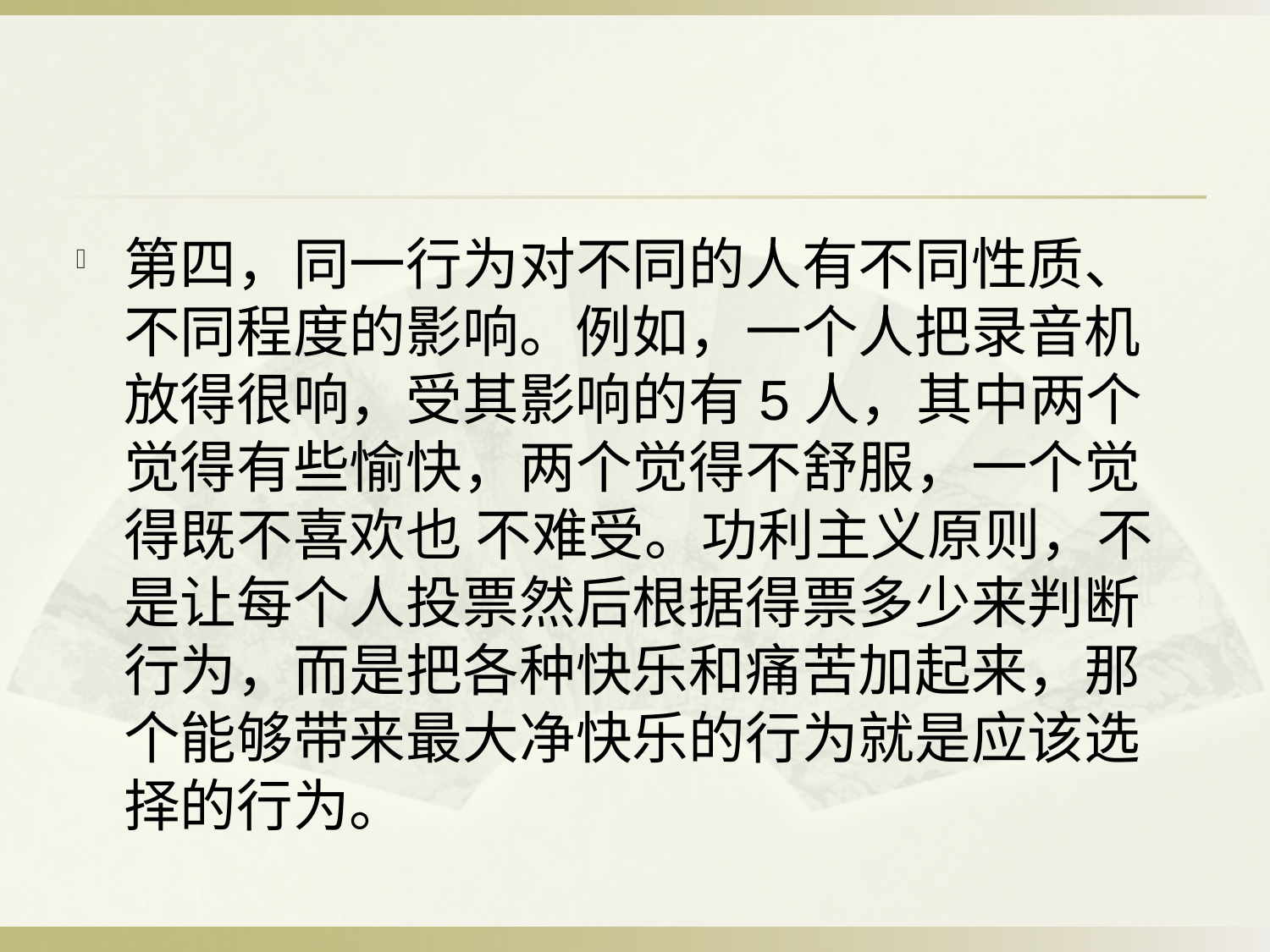

第四，同一行为对不同的人有不同性质、不同程度的影响。例如，一个人把录音机放得很响，受其影响的有5人，其中两个觉得有些愉快，两个觉得不舒服，一个觉得既不喜欢也 不难受。功利主义原则，不是让每个人投票然后根据得票多少来判断行为，而是把各种快乐和痛苦加起来，那个能够带来最大净快乐的行为就是应该选择的行为。